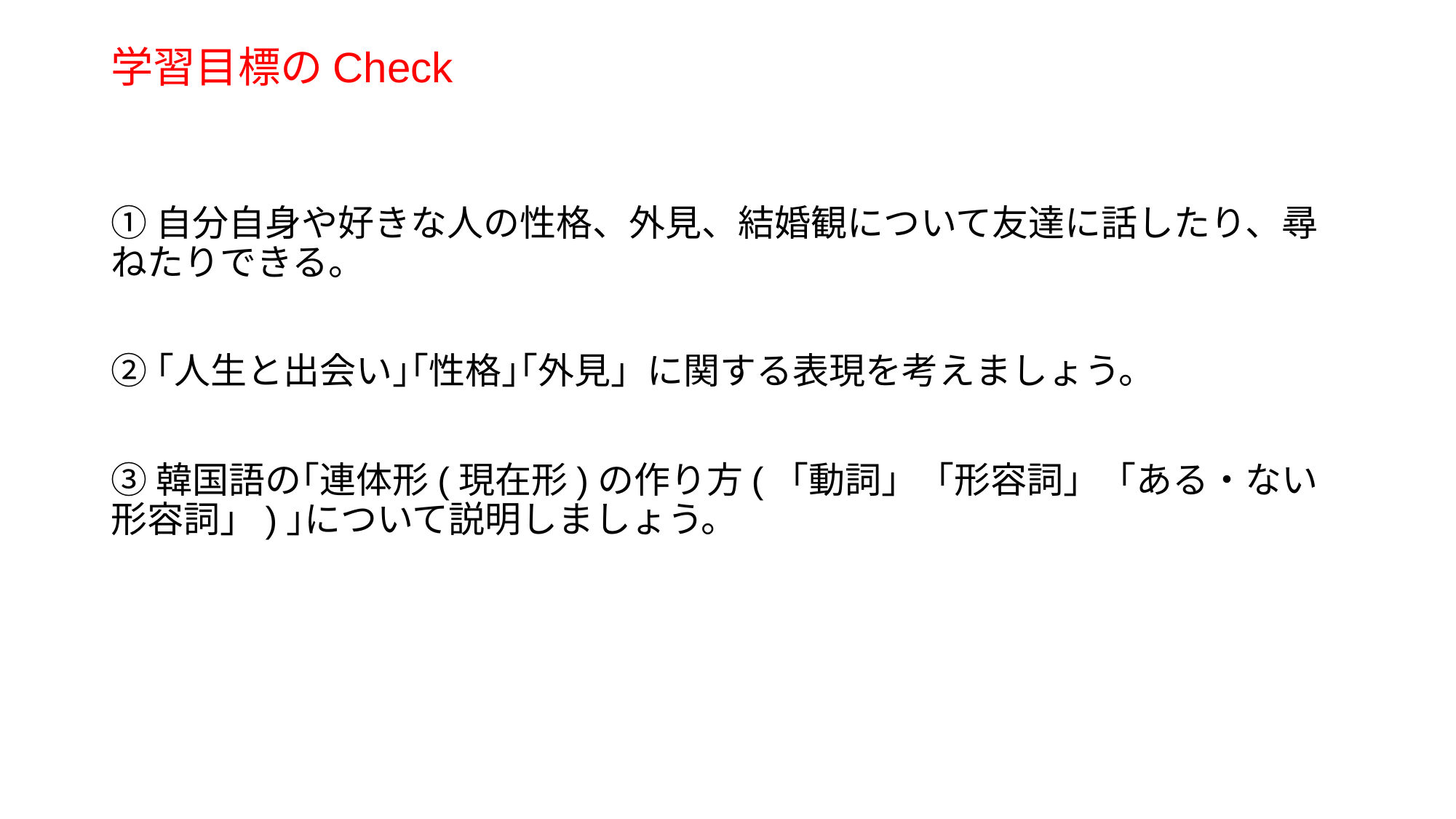

# 学習目標のCheck

①自分自身や好きな人の性格、外見、結婚観について友達に話したり、尋ねたりできる。

②｢人生と出会い｣｢性格｣｢外見」に関する表現を考えましょう。

③韓国語の｢連体形(現在形)の作り方(「動詞」「形容詞」「ある・ない形容詞」)｣について説明しましょう。